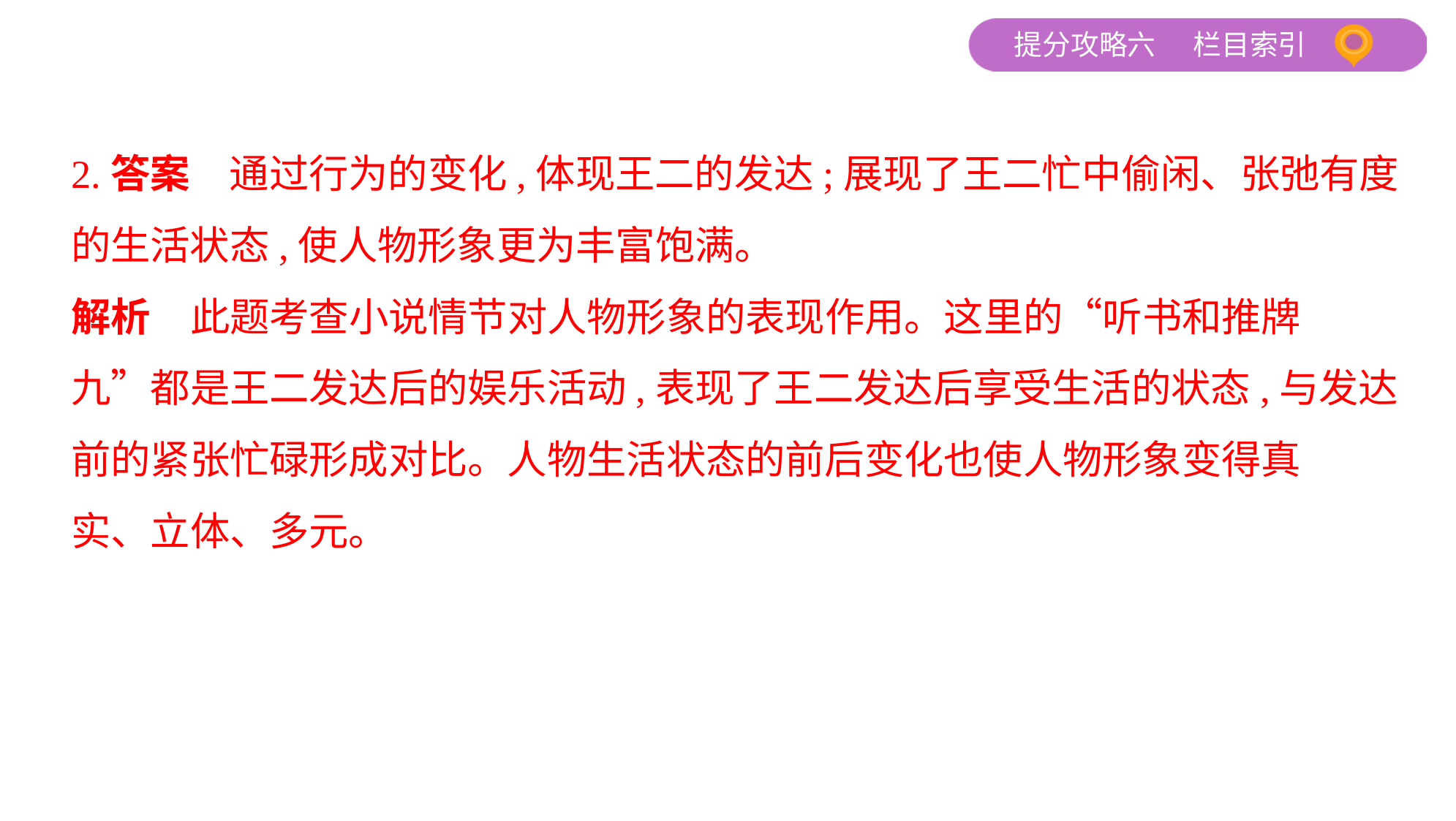

2.答案　通过行为的变化,体现王二的发达;展现了王二忙中偷闲、张弛有度
的生活状态,使人物形象更为丰富饱满。
解析　此题考查小说情节对人物形象的表现作用。这里的“听书和推牌
九”都是王二发达后的娱乐活动,表现了王二发达后享受生活的状态,与发达
前的紧张忙碌形成对比。人物生活状态的前后变化也使人物形象变得真
实、立体、多元。